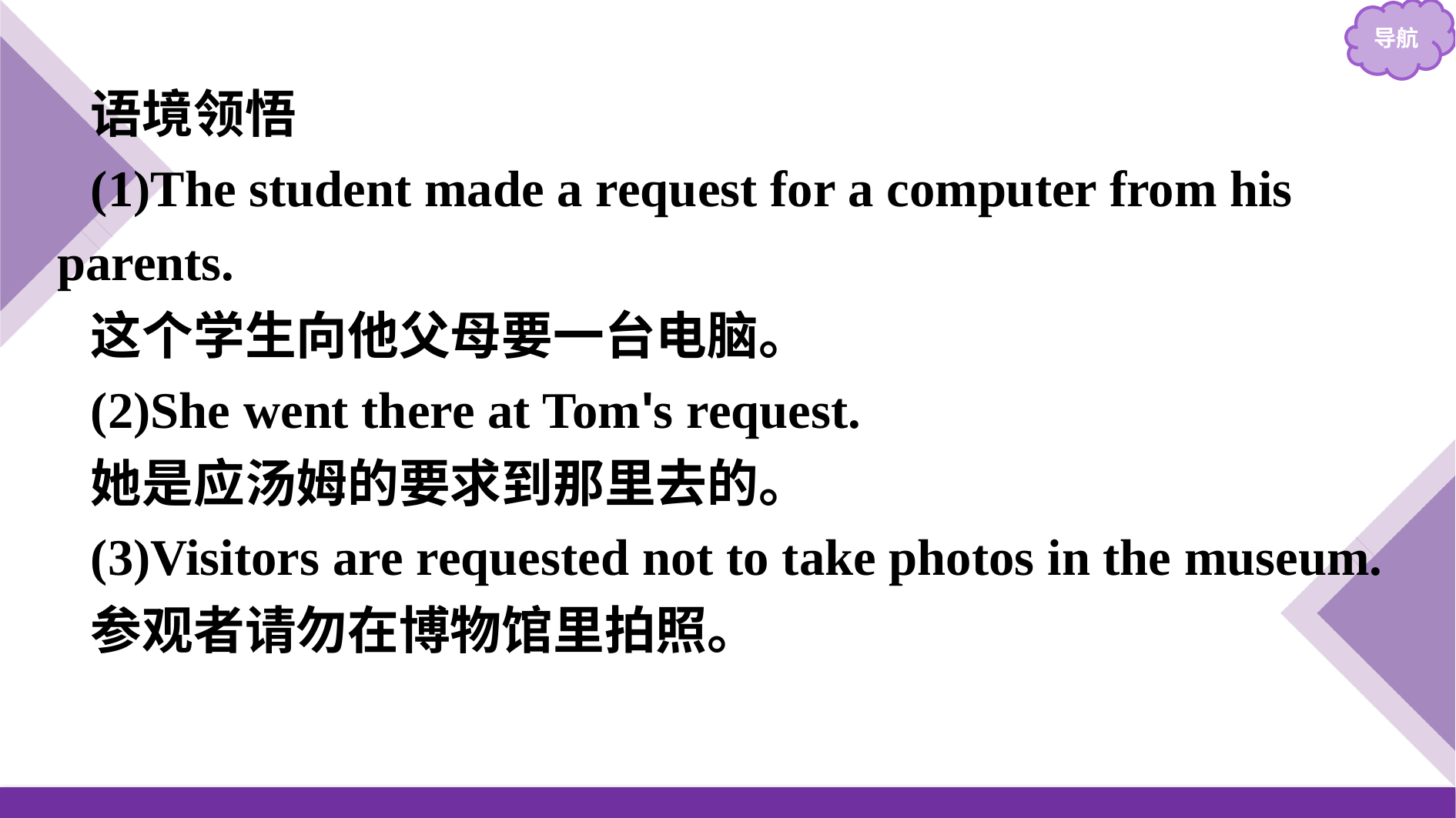

语境领悟
(1)The student made a request for a computer from his parents.
这个学生向他父母要一台电脑。
(2)She went there at Tom's request.
她是应汤姆的要求到那里去的。
(3)Visitors are requested not to take photos in the museum.
参观者请勿在博物馆里拍照。